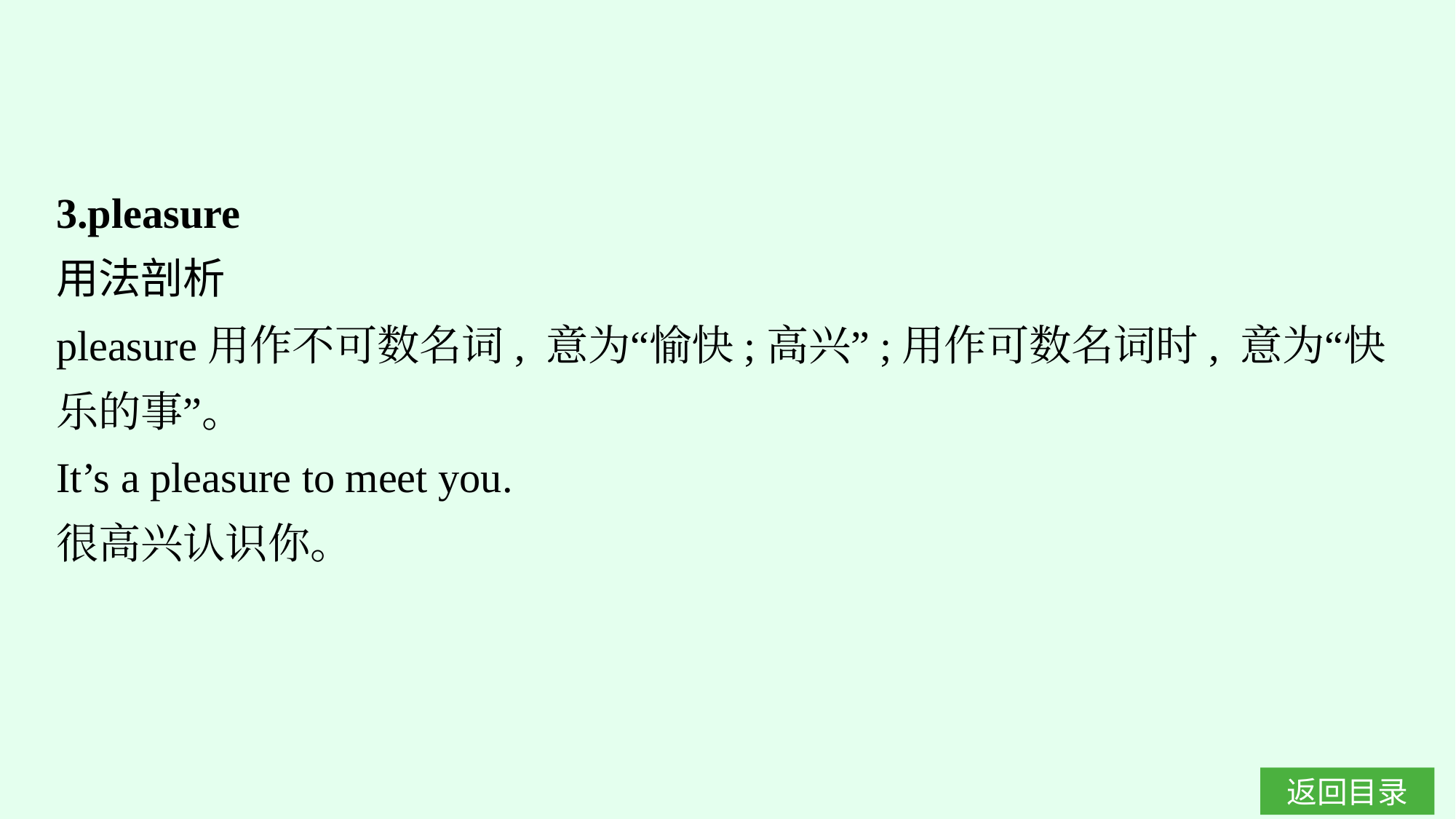

3.pleasure
用法剖析
pleasure用作不可数名词, 意为“愉快;高兴”;用作可数名词时, 意为“快乐的事”。
It’s a pleasure to meet you.
很高兴认识你。